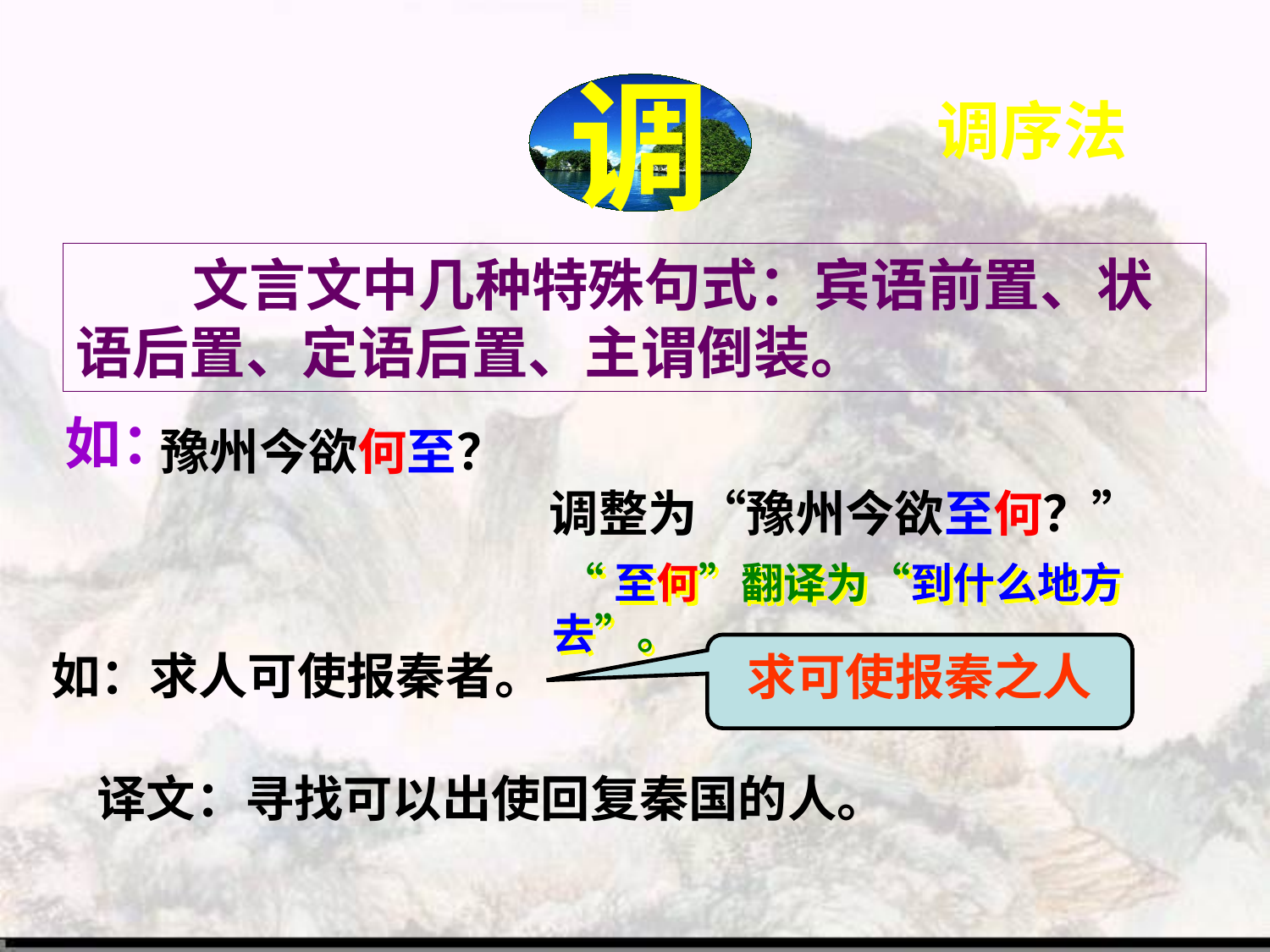

调
调序法
        文言文中几种特殊句式：宾语前置、状语后置、定语后置、主谓倒装。
如：
豫州今欲何至？
调整为“豫州今欲至何？”
 “至何”翻译为“到什么地方去”。
求可使报秦之人
如：求人可使报秦者。
译文：寻找可以出使回复秦国的人。